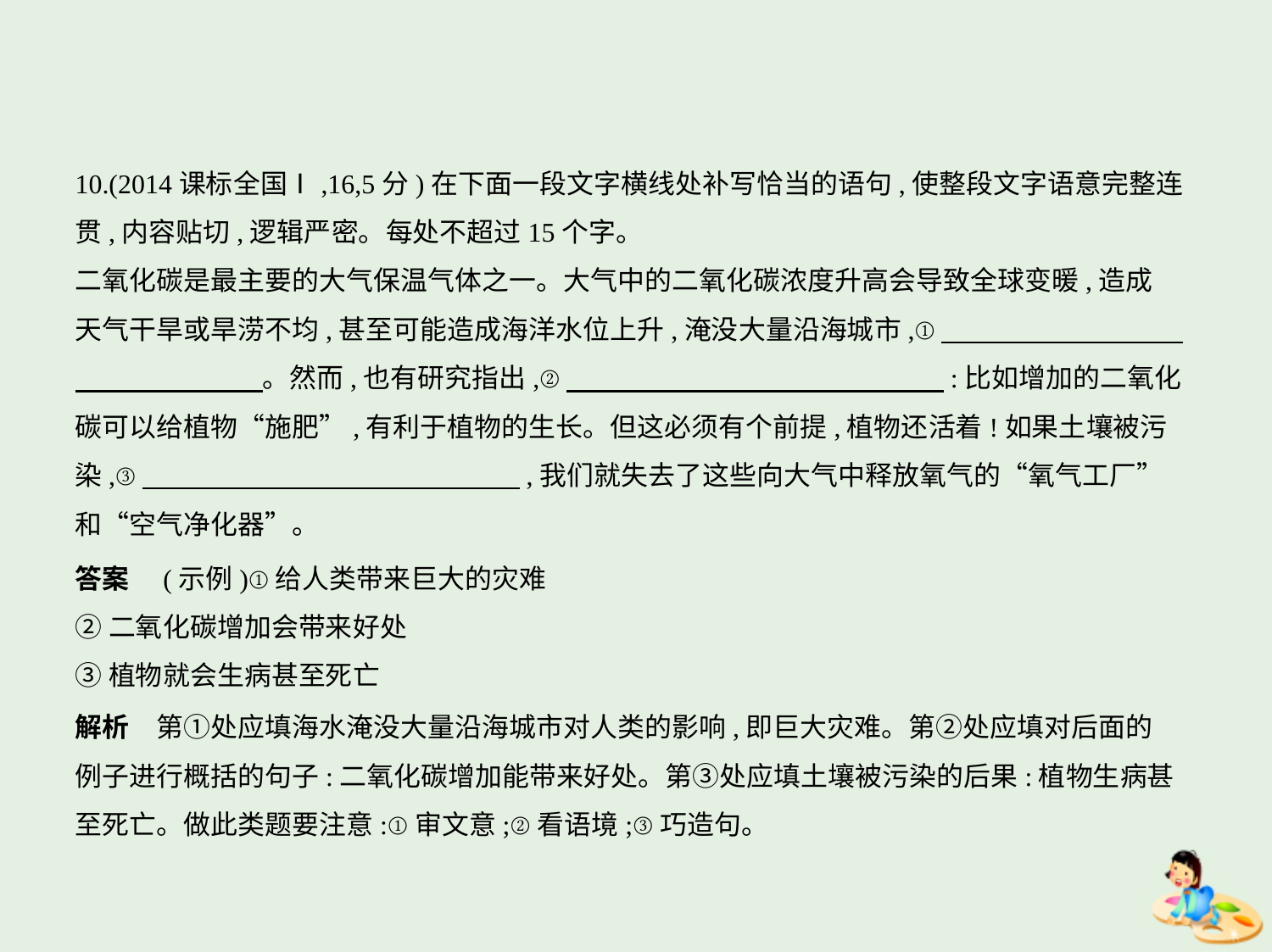

10.(2014课标全国Ⅰ,16,5分)在下面一段文字横线处补写恰当的语句,使整段文字语意完整连
贯,内容贴切,逻辑严密。每处不超过15个字。
二氧化碳是最主要的大气保温气体之一。大气中的二氧化碳浓度升高会导致全球变暖,造成
天气干旱或旱涝不均,甚至可能造成海洋水位上升,淹没大量沿海城市,①　　　　　　　　    
　　　　　　    。然而,也有研究指出,②　　　　　　　　　　　　　    :比如增加的二氧化
碳可以给植物“施肥”,有利于植物的生长。但这必须有个前提,植物还活着!如果土壤被污
染,③　　　　　　　　　　　　　    ,我们就失去了这些向大气中释放氧气的“氧气工厂”
和“空气净化器”。
答案　(示例)①给人类带来巨大的灾难
②二氧化碳增加会带来好处
③植物就会生病甚至死亡
解析　第①处应填海水淹没大量沿海城市对人类的影响,即巨大灾难。第②处应填对后面的
例子进行概括的句子:二氧化碳增加能带来好处。第③处应填土壤被污染的后果:植物生病甚
至死亡。做此类题要注意:①审文意;②看语境;③巧造句。